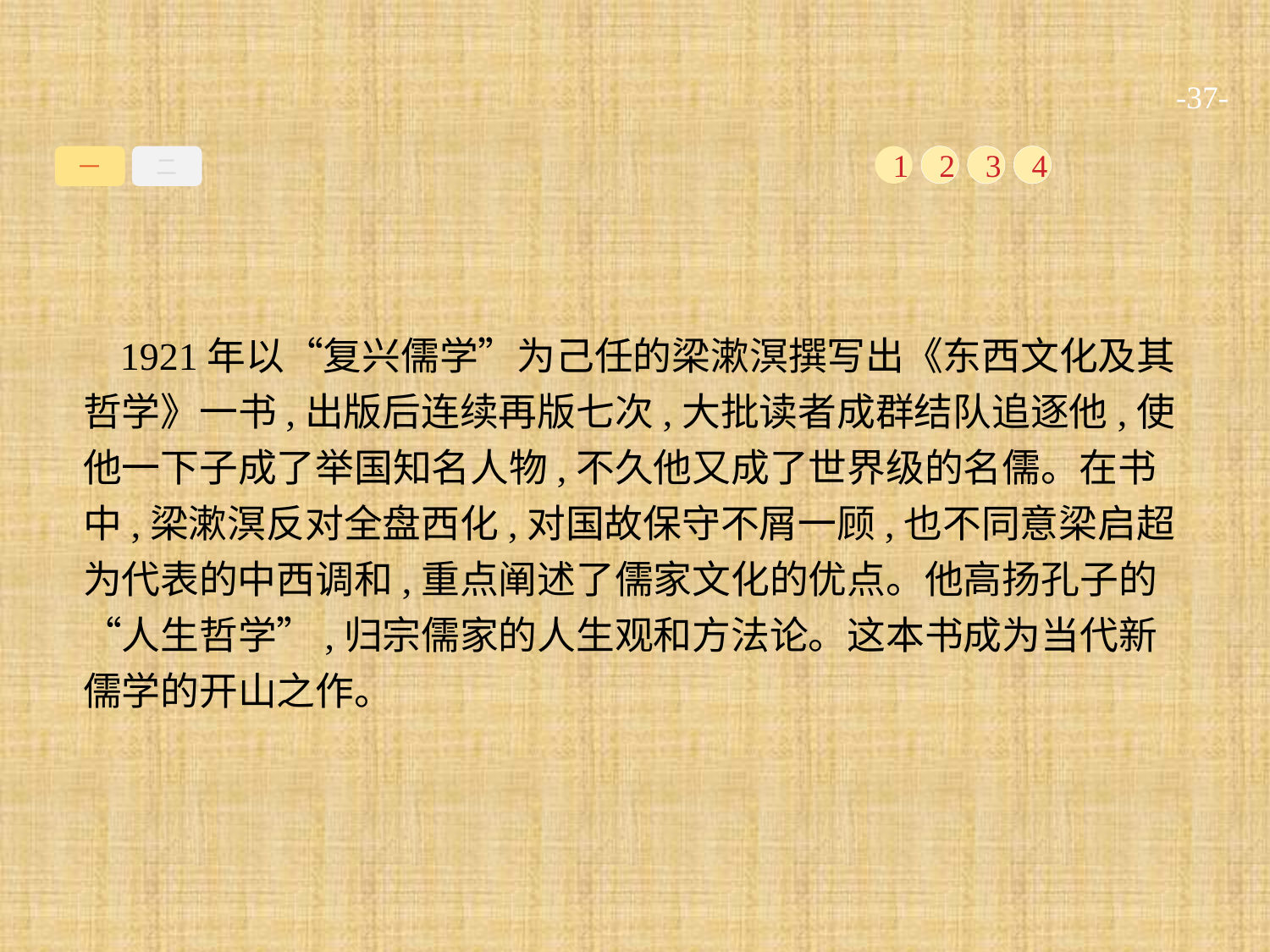

-37-
一
二
1
2
3
4
1921年以“复兴儒学”为己任的梁漱溟撰写出《东西文化及其哲学》一书,出版后连续再版七次,大批读者成群结队追逐他,使他一下子成了举国知名人物,不久他又成了世界级的名儒。在书中,梁漱溟反对全盘西化,对国故保守不屑一顾,也不同意梁启超为代表的中西调和,重点阐述了儒家文化的优点。他高扬孔子的“人生哲学”,归宗儒家的人生观和方法论。这本书成为当代新儒学的开山之作。